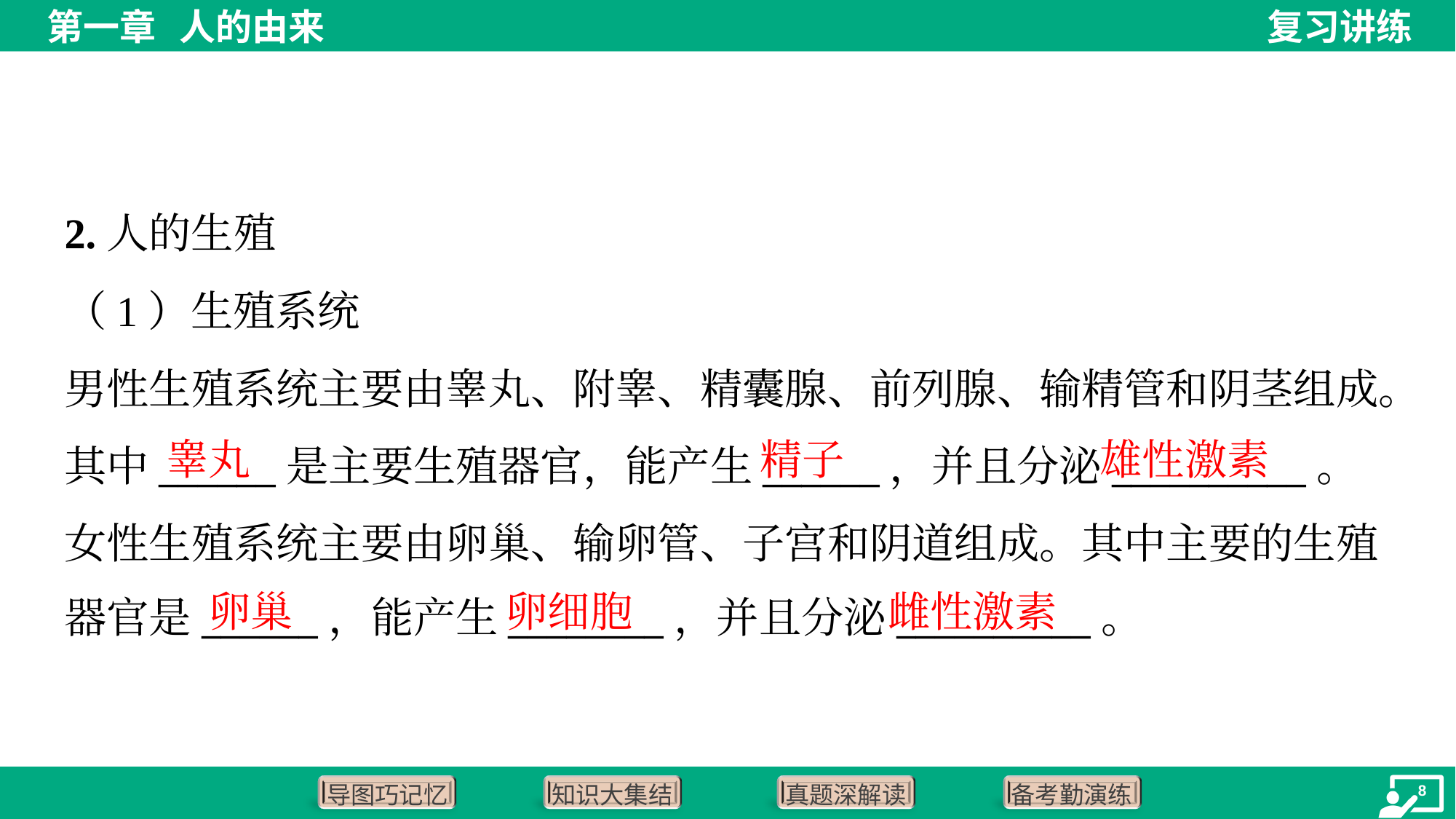

2.人的生殖
（1）生殖系统
男性生殖系统主要由睾丸、附睾、精囊腺、前列腺、输精管和阴茎组成。
其中______是主要生殖器官，能产生______，并且分泌__________。
女性生殖系统主要由卵巢、输卵管、子宫和阴道组成。其中主要的生殖
器官是______，能产生________，并且分泌__________。
睾丸
精子
雄性激素
卵巢
卵细胞
雌性激素